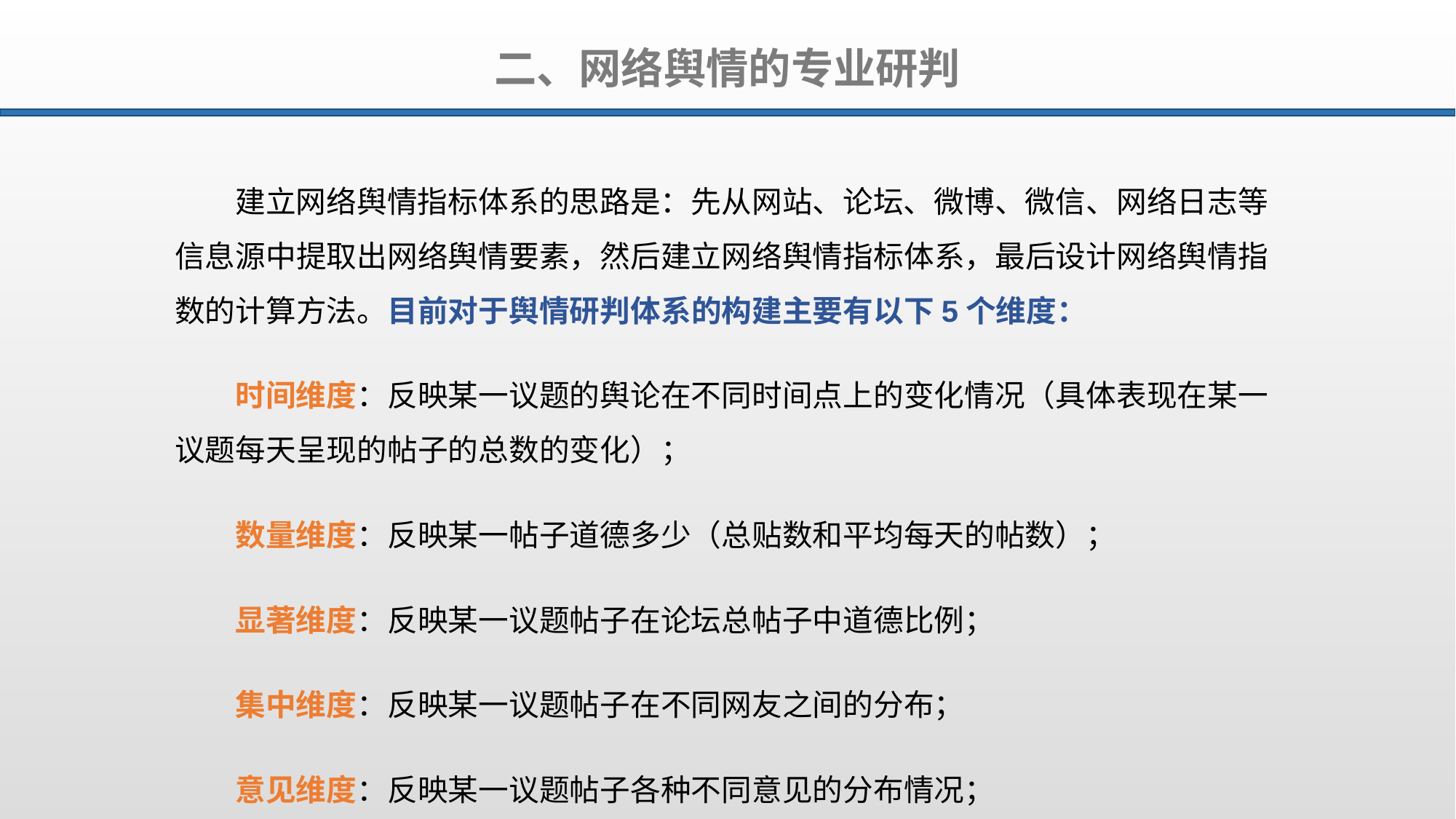

二、网络舆情的专业研判

建立网络舆情指标体系的思路是：先从网站、论坛、微博、微信、网络日志等信息源中提取出网络舆情要素，然后建立网络舆情指标体系，最后设计网络舆情指数的计算方法。目前对于舆情研判体系的构建主要有以下5个维度：
时间维度：反映某一议题的舆论在不同时间点上的变化情况（具体表现在某一议题每天呈现的帖子的总数的变化）；
数量维度：反映某一帖子道德多少（总贴数和平均每天的帖数）；
显著维度：反映某一议题帖子在论坛总帖子中道德比例；
集中维度：反映某一议题帖子在不同网友之间的分布；
意见维度：反映某一议题帖子各种不同意见的分布情况；